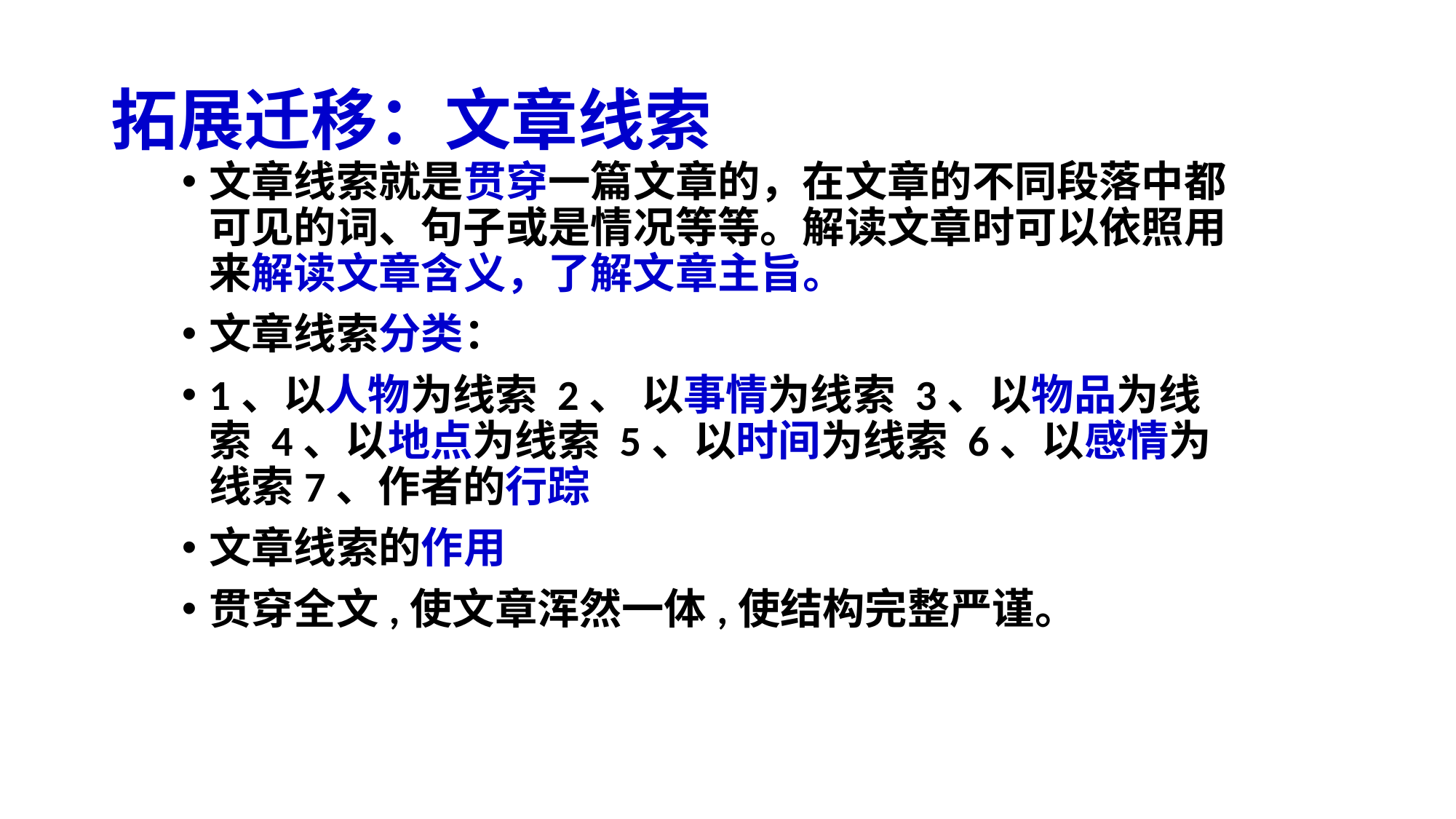

# 拓展迁移：文章线索
文章线索就是贯穿一篇文章的，在文章的不同段落中都可见的词、句子或是情况等等。解读文章时可以依照用来解读文章含义，了解文章主旨。
文章线索分类：
1、以人物为线索 2、 以事情为线索 3、以物品为线索 4、以地点为线索 5、以时间为线索 6、以感情为线索7、作者的行踪
文章线索的作用
贯穿全文,使文章浑然一体,使结构完整严谨。